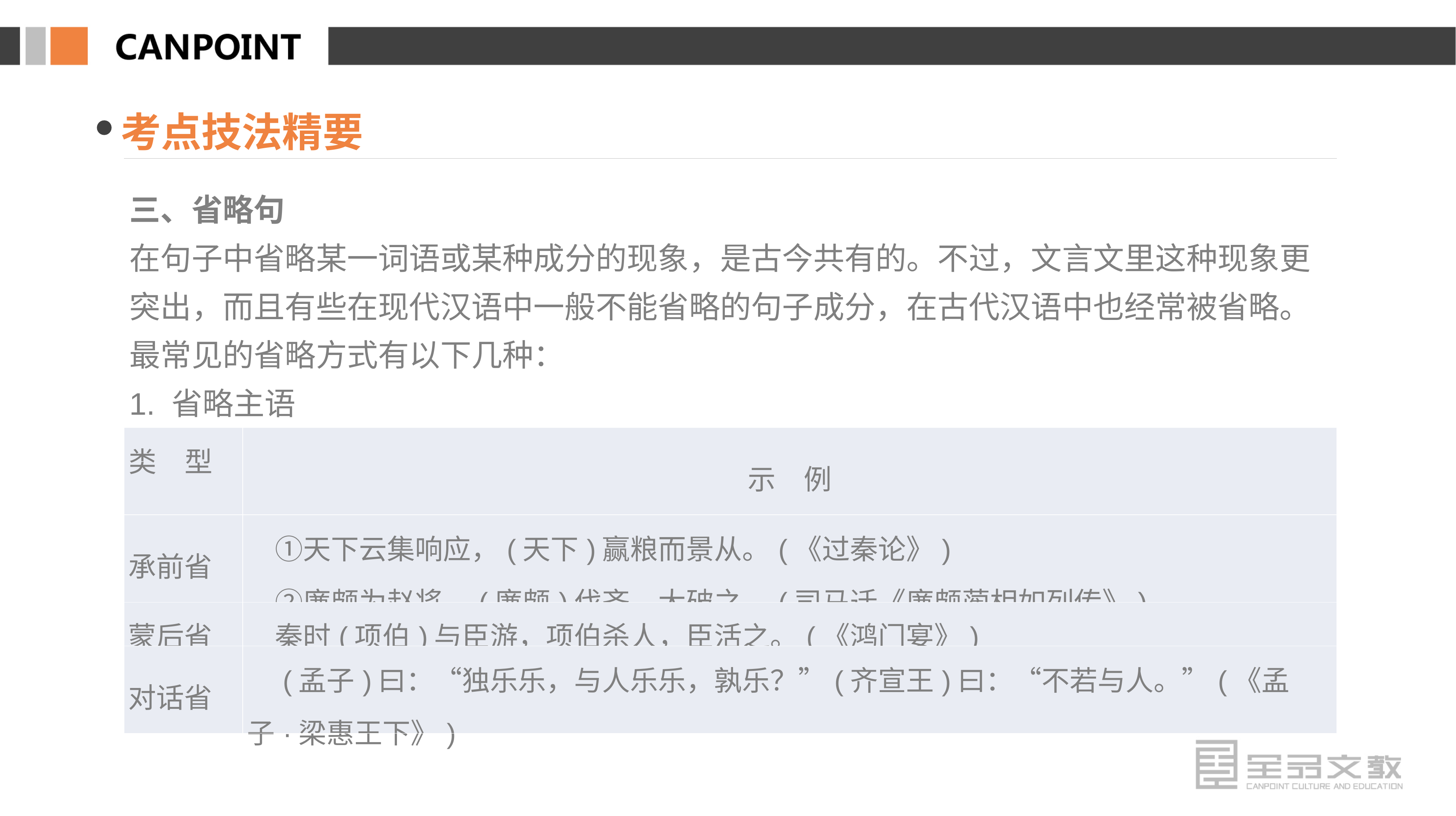

考点技法精要

三、省略句
在句子中省略某一词语或某种成分的现象，是古今共有的。不过，文言文里这种现象更突出，而且有些在现代汉语中一般不能省略的句子成分，在古代汉语中也经常被省略。
最常见的省略方式有以下几种：
1. 省略主语
| 类　型 | 示　例 |
| --- | --- |
| 承前省 | ①天下云集响应，(天下)赢粮而景从。(《过秦论》) 　②廉颇为赵将，(廉颇)伐齐，大破之。(司马迁《廉颇蔺相如列传》) |
| 蒙后省 | 秦时(项伯)与臣游，项伯杀人，臣活之。(《鸿门宴》) |
| 对话省 | (孟子)曰：“独乐乐，与人乐乐，孰乐？”(齐宣王)曰：“不若与人。”(《孟子·梁惠王下》) |